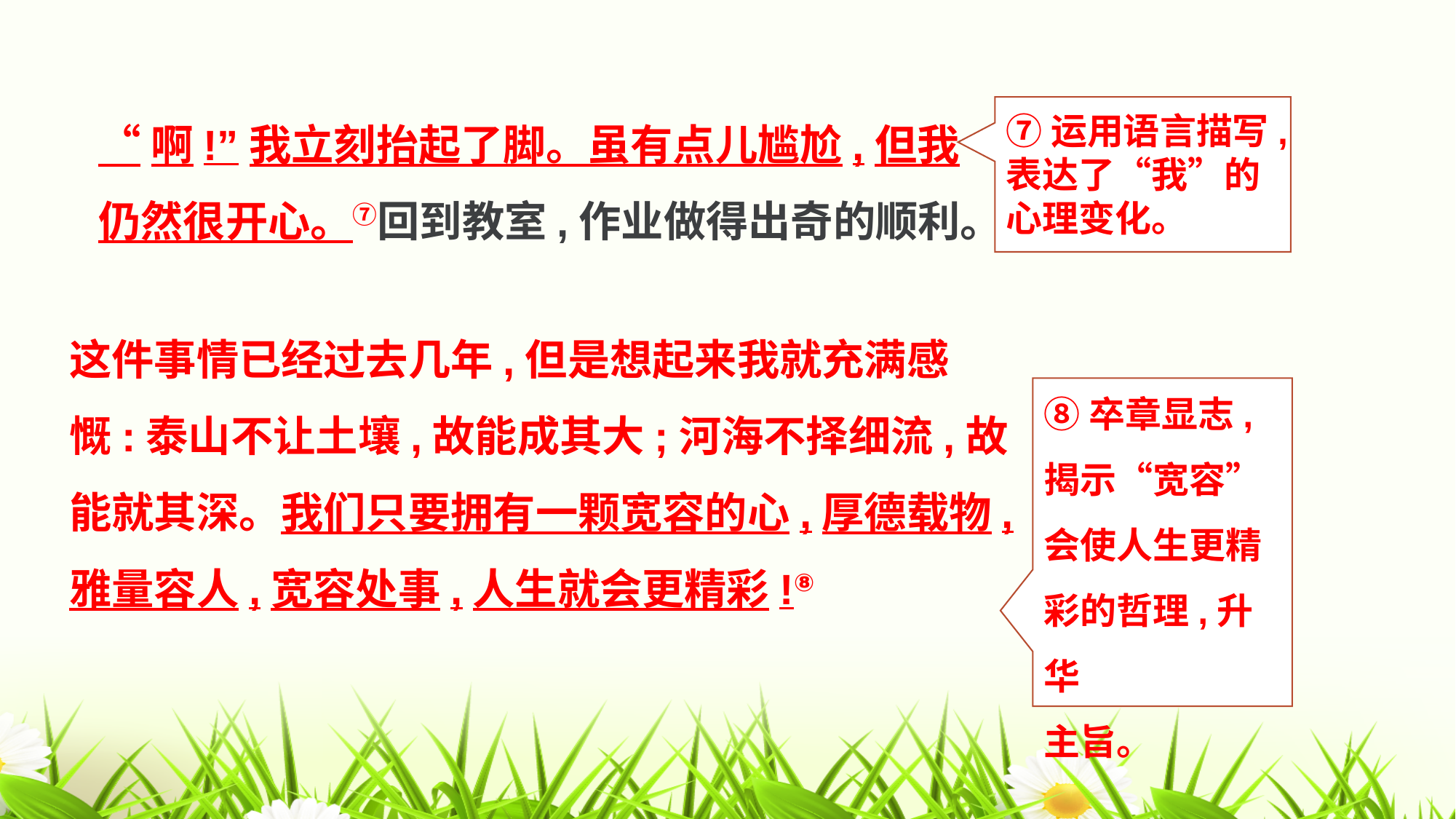

“啊!”我立刻抬起了脚。虽有点儿尴尬,但我仍然很开心。⑦回到教室,作业做得出奇的顺利。

⑦运用语言描写,
表达了“我”的
心理变化。
这件事情已经过去几年,但是想起来我就充满感
慨:泰山不让土壤,故能成其大;河海不择细流,故
能就其深。我们只要拥有一颗宽容的心,厚德载物,
雅量容人,宽容处事,人生就会更精彩!⑧
⑧卒章显志,
揭示“宽容”
会使人生更精
彩的哲理,升华
主旨。